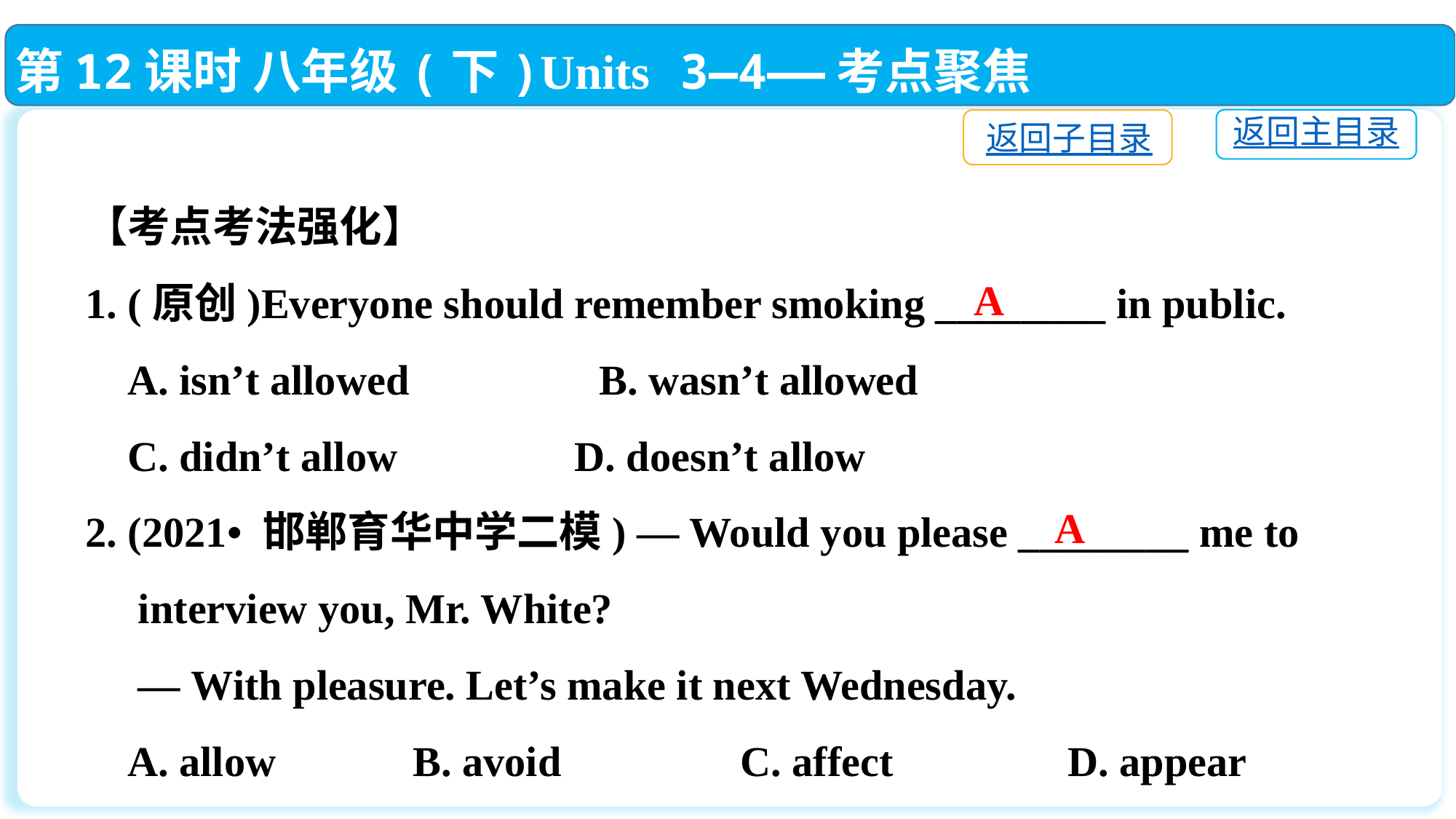

第12课时 八年级(下)Units 3—4——考点聚焦

返回主目录

返回子目录
【考点考法强化】
1. (原创)Everyone should remember smoking ________ in public.
    A. isn’t allowed　　　　B. wasn’t allowed
    C. didn’t allow		     D. doesn’t allow
2. (2021• 邯郸育华中学二模) — Would you please ________ me to
     interview you, Mr. White?
     — With pleasure. Let’s make it next Wednesday.
    A. allow　　 	B. avoid		C. affect　　	D. appear
A
A